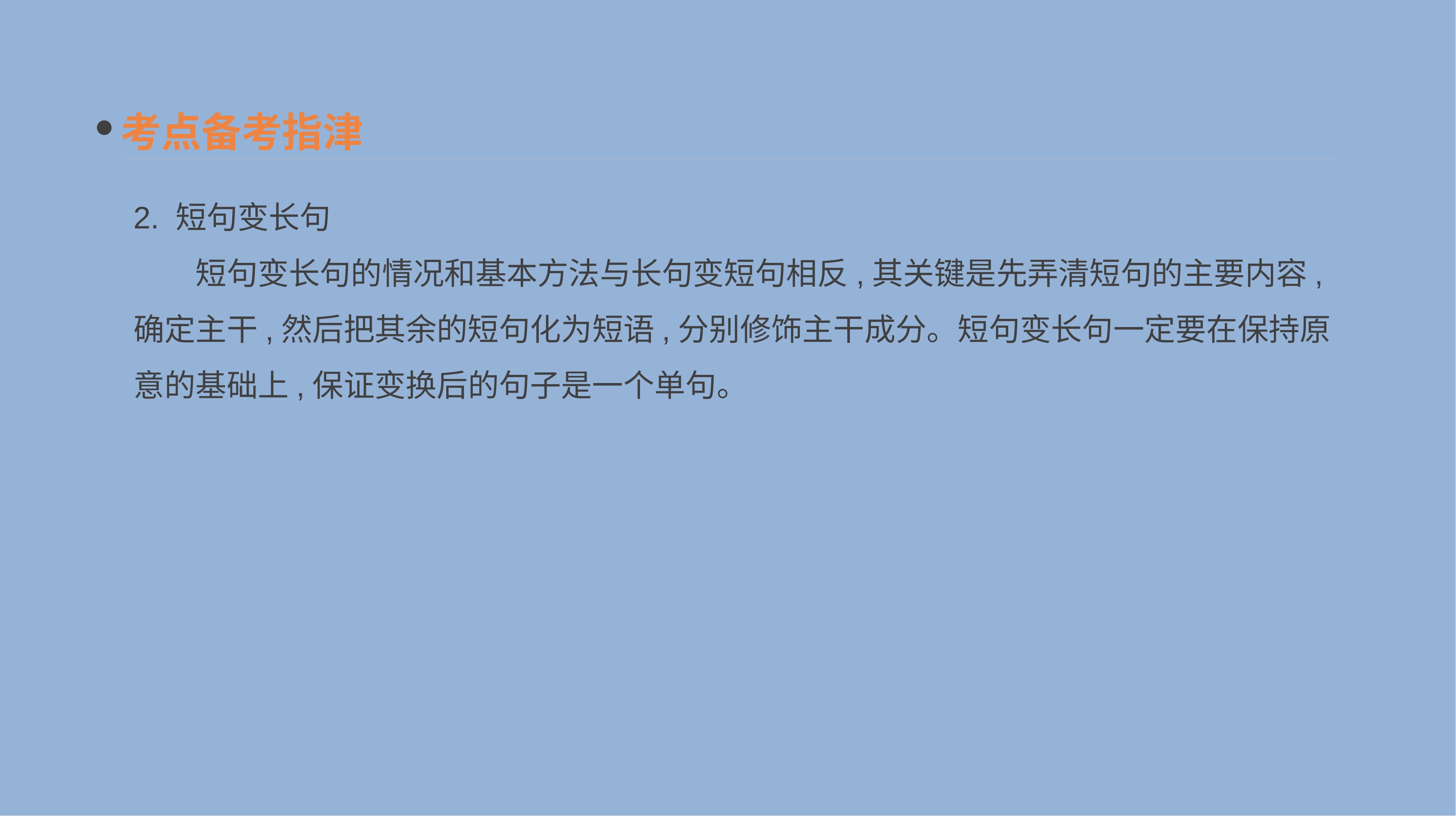

考点备考指津

2. 短句变长句
　　短句变长句的情况和基本方法与长句变短句相反,其关键是先弄清短句的主要内容,确定主干,然后把其余的短句化为短语,分别修饰主干成分。短句变长句一定要在保持原意的基础上,保证变换后的句子是一个单句。